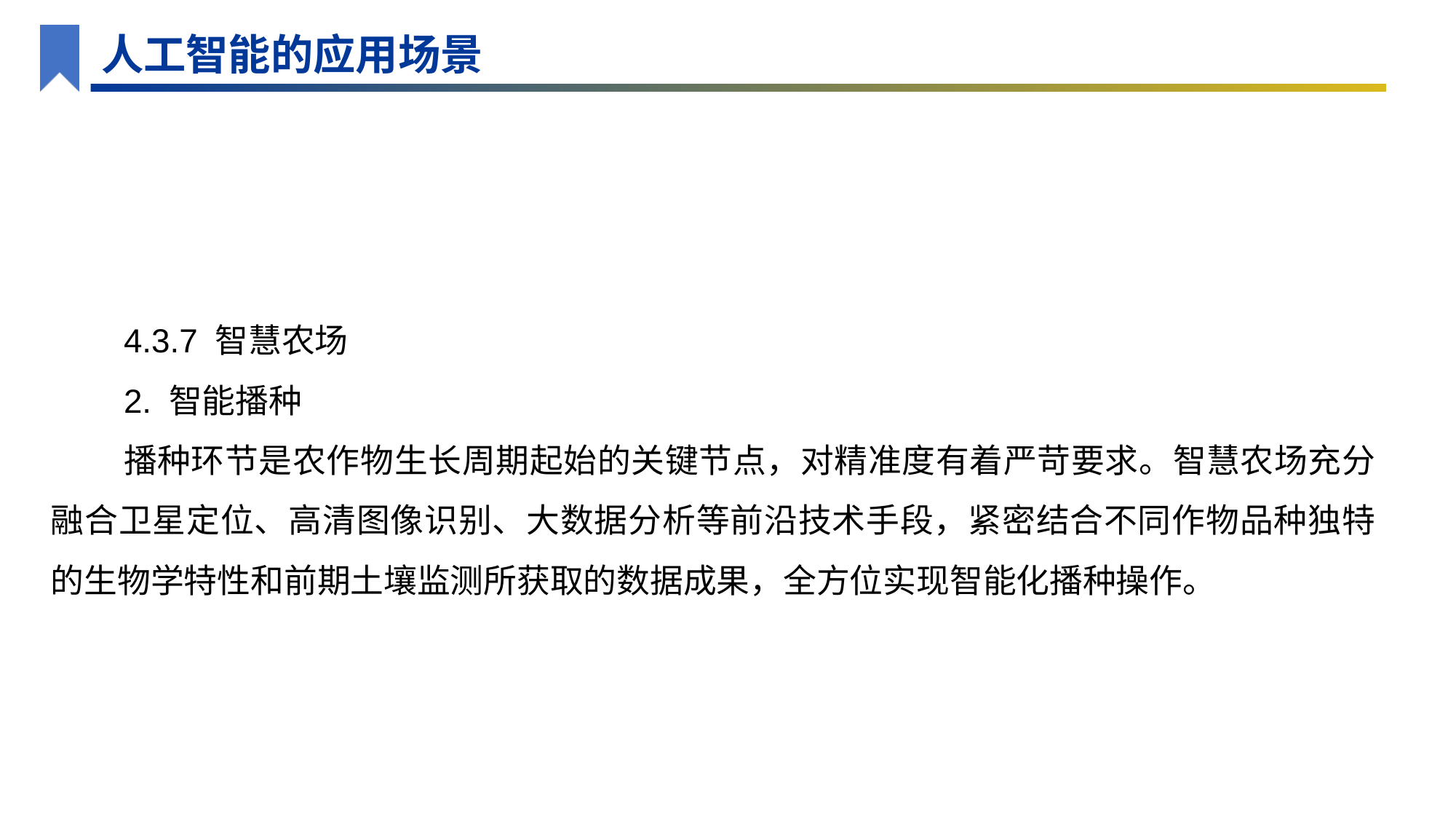

人工智能的应用场景
4.3.7 智慧农场
2. 智能播种
播种环节是农作物生长周期起始的关键节点，对精准度有着严苛要求。智慧农场充分融合卫星定位、高清图像识别、大数据分析等前沿技术手段，紧密结合不同作物品种独特的生物学特性和前期土壤监测所获取的数据成果，全方位实现智能化播种操作。